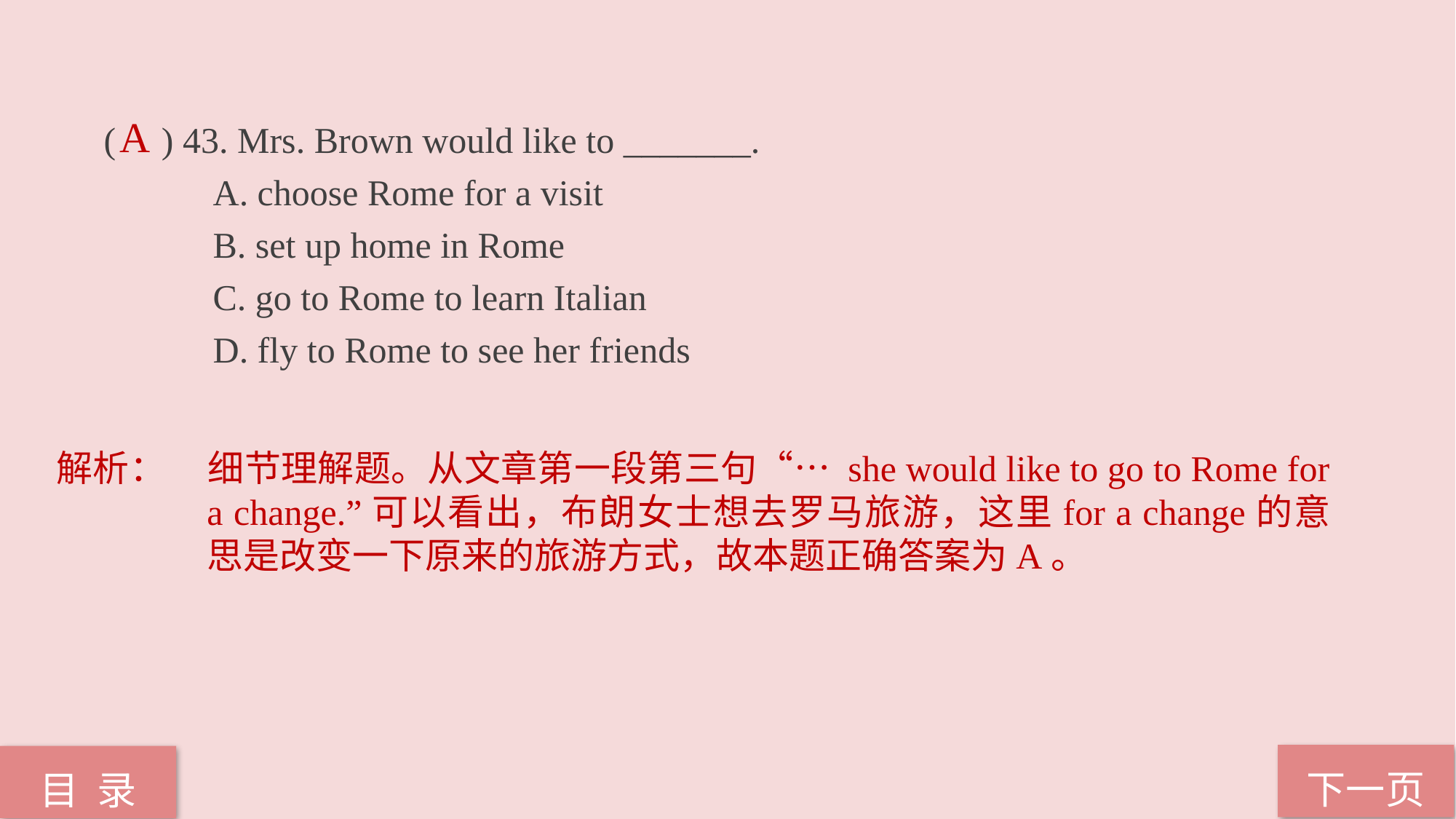

(     ) 43. Mrs. Brown would like to _______.
	A. choose Rome for a visit
	B. set up home in Rome
	C. go to Rome to learn Italian
	D. fly to Rome to see her friends
A
解析：	细节理解题。从文章第一段第三句“… she would like to go to Rome for a change.”可以看出，布朗女士想去罗马旅游，这里for a change的意思是改变一下原来的旅游方式，故本题正确答案为A。